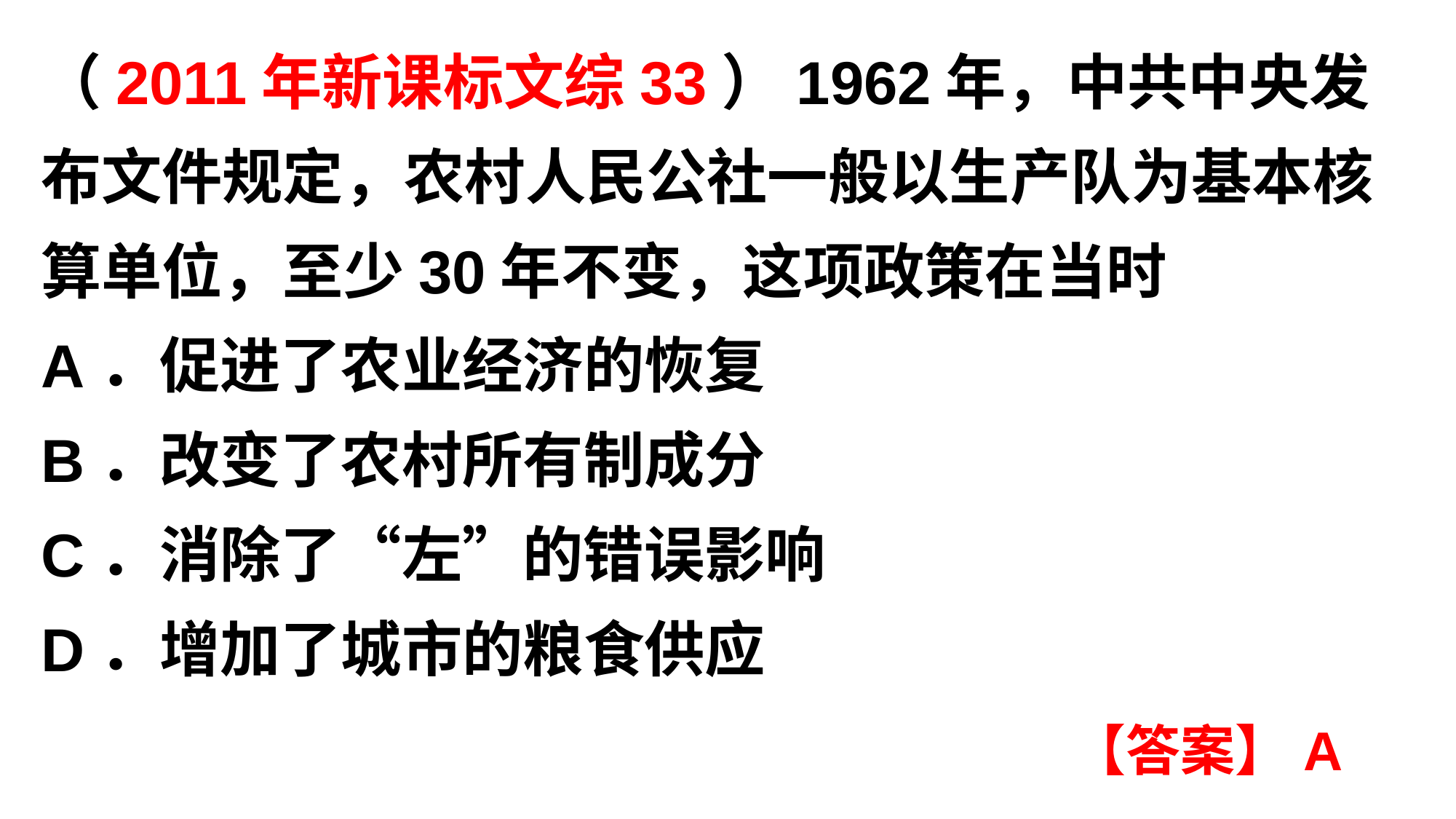

（2011年新课标文综33）1962年，中共中央发布文件规定，农村人民公社一般以生产队为基本核算单位，至少30年不变，这项政策在当时
A．促进了农业经济的恢复
B．改变了农村所有制成分
C．消除了“左”的错误影响
D．增加了城市的粮食供应
【答案】A